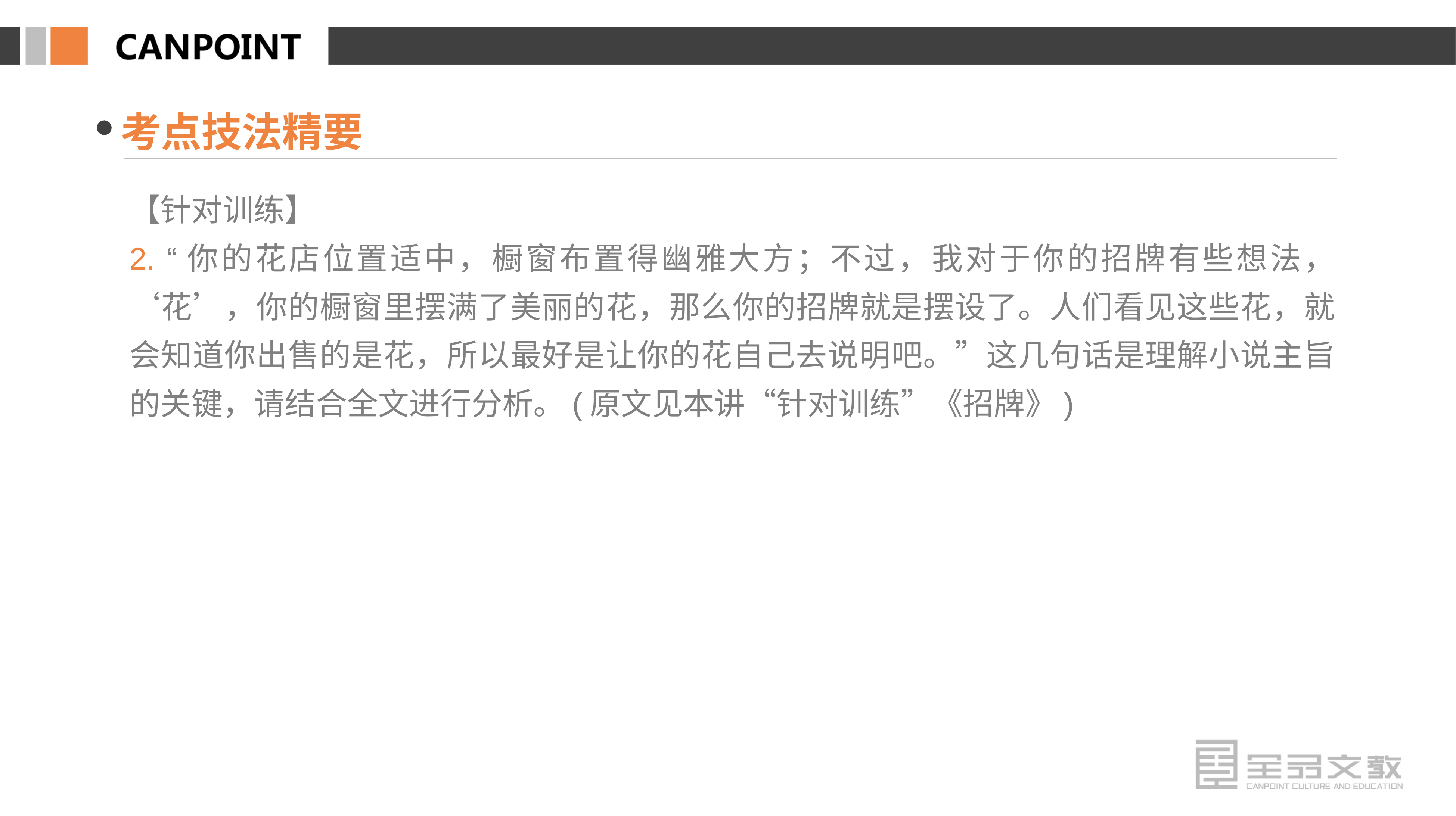

考点技法精要

【针对训练】
2. “你的花店位置适中，橱窗布置得幽雅大方；不过，我对于你的招牌有些想法，‘花’，你的橱窗里摆满了美丽的花，那么你的招牌就是摆设了。人们看见这些花，就会知道你出售的是花，所以最好是让你的花自己去说明吧。”这几句话是理解小说主旨的关键，请结合全文进行分析。(原文见本讲“针对训练”《招牌》)